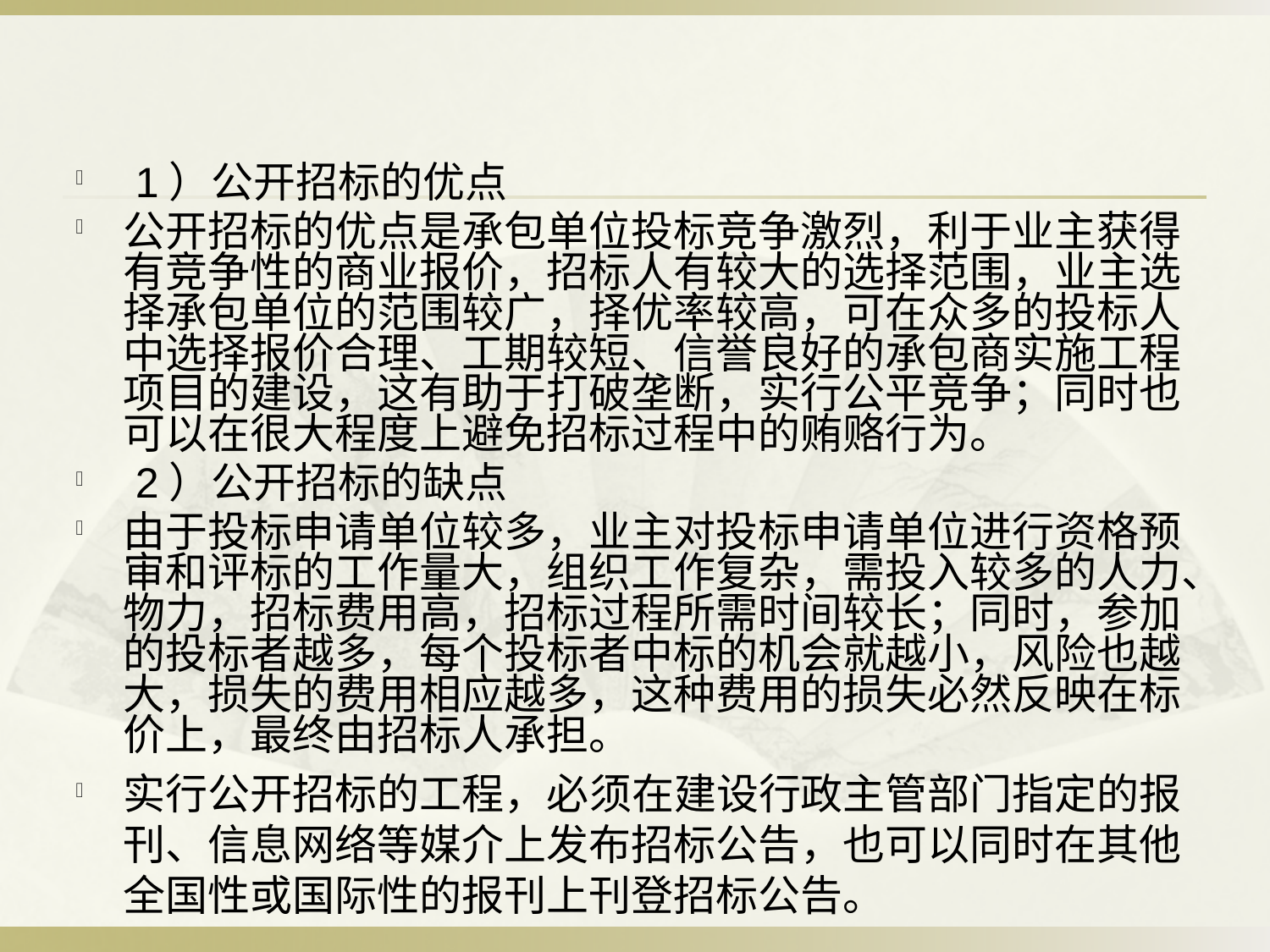

#
 1）公开招标的优点
公开招标的优点是承包单位投标竞争激烈，利于业主获得有竞争性的商业报价，招标人有较大的选择范围，业主选择承包单位的范围较广，择优率较高，可在众多的投标人中选择报价合理、工期较短、信誉良好的承包商实施工程项目的建设，这有助于打破垄断，实行公平竞争；同时也可以在很大程度上避免招标过程中的贿赂行为。
 2）公开招标的缺点
由于投标申请单位较多，业主对投标申请单位进行资格预审和评标的工作量大，组织工作复杂，需投入较多的人力、物力，招标费用高，招标过程所需时间较长；同时，参加的投标者越多，每个投标者中标的机会就越小，风险也越大，损失的费用相应越多，这种费用的损失必然反映在标价上，最终由招标人承担。
实行公开招标的工程，必须在建设行政主管部门指定的报刊、信息网络等媒介上发布招标公告，也可以同时在其他全国性或国际性的报刊上刊登招标公告。